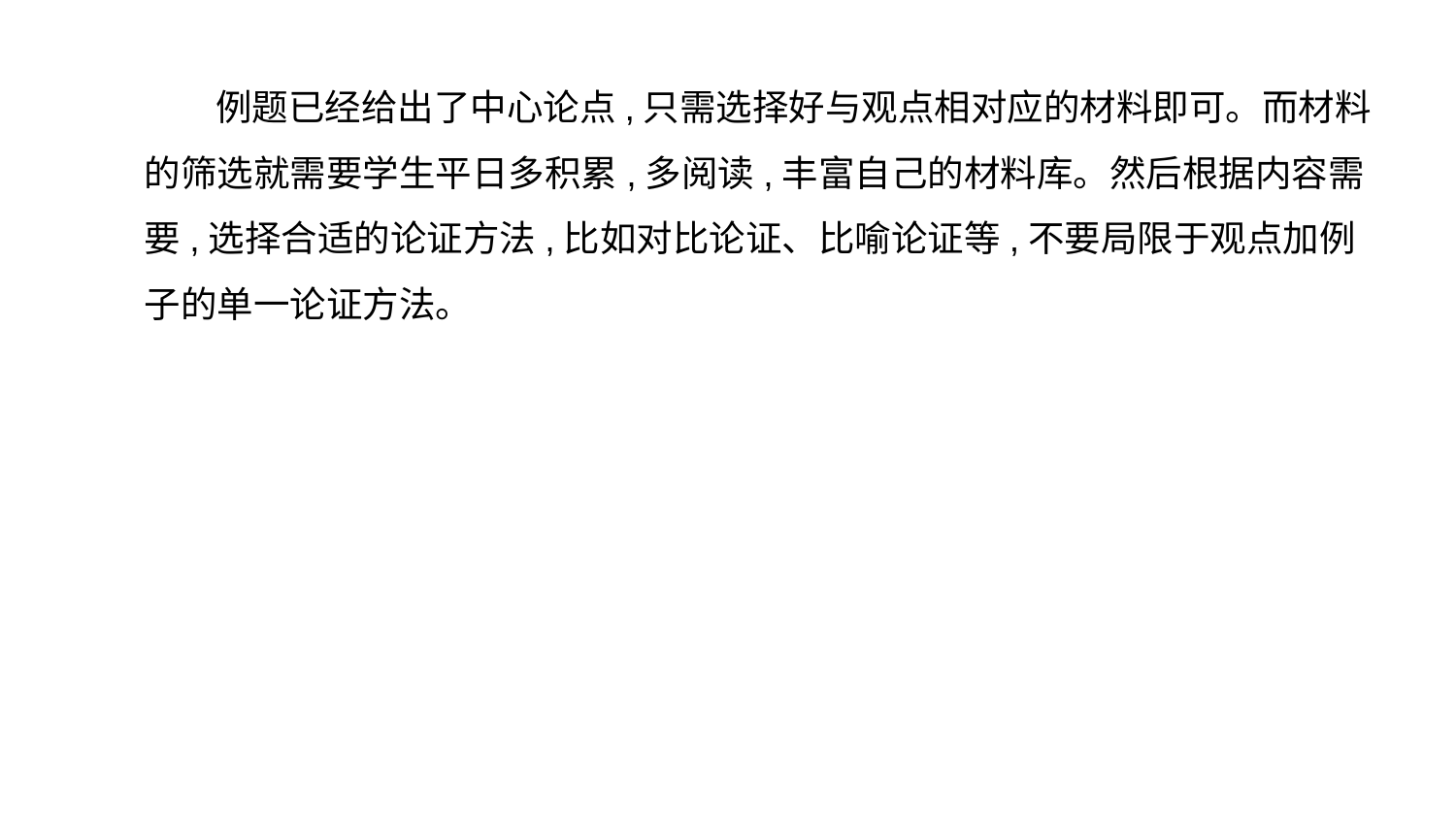

例题已经给出了中心论点,只需选择好与观点相对应的材料即可。而材料的筛选就需要学生平日多积累,多阅读,丰富自己的材料库。然后根据内容需要,选择合适的论证方法,比如对比论证、比喻论证等,不要局限于观点加例子的单一论证方法。